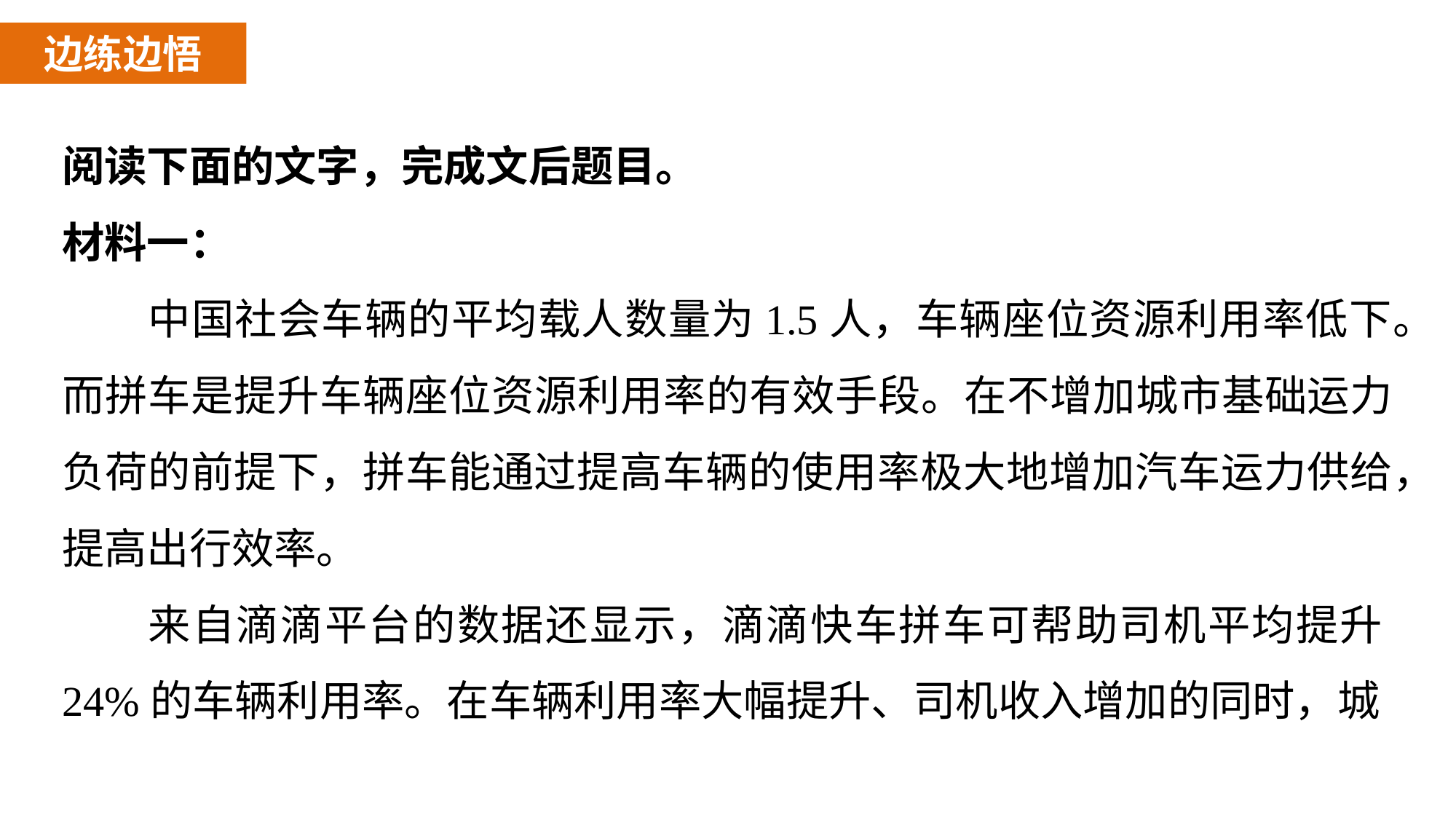

边练边悟
阅读下面的文字，完成文后题目。
材料一：
中国社会车辆的平均载人数量为1.5人，车辆座位资源利用率低下。而拼车是提升车辆座位资源利用率的有效手段。在不增加城市基础运力负荷的前提下，拼车能通过提高车辆的使用率极大地增加汽车运力供给，提高出行效率。
来自滴滴平台的数据还显示，滴滴快车拼车可帮助司机平均提升24%的车辆利用率。在车辆利用率大幅提升、司机收入增加的同时，城